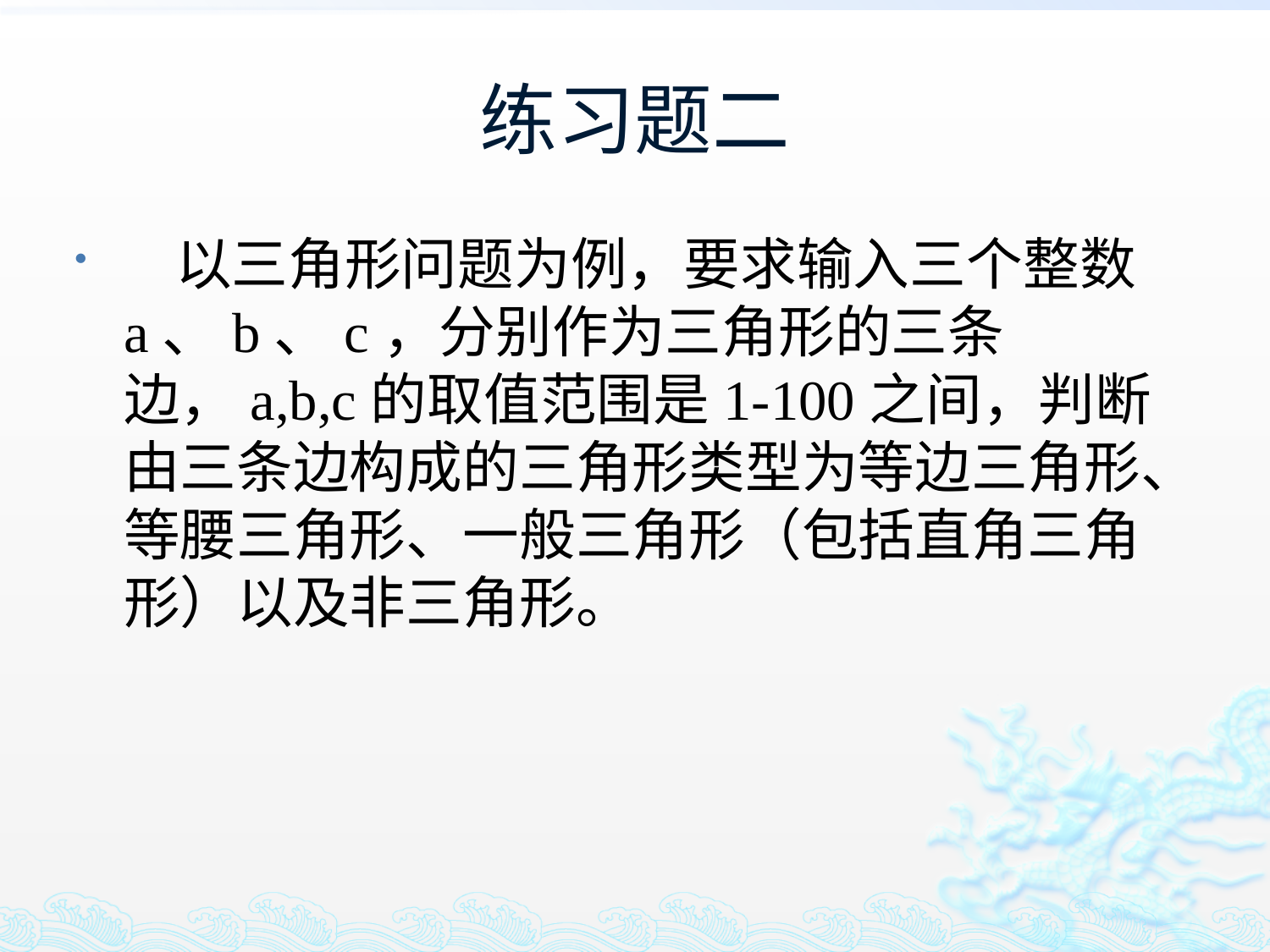

# 练习题二
   以三角形问题为例，要求输入三个整数a、b、c，分别作为三角形的三条边，a,b,c的取值范围是1-100之间，判断由三条边构成的三角形类型为等边三角形、等腰三角形、一般三角形（包括直角三角形）以及非三角形。